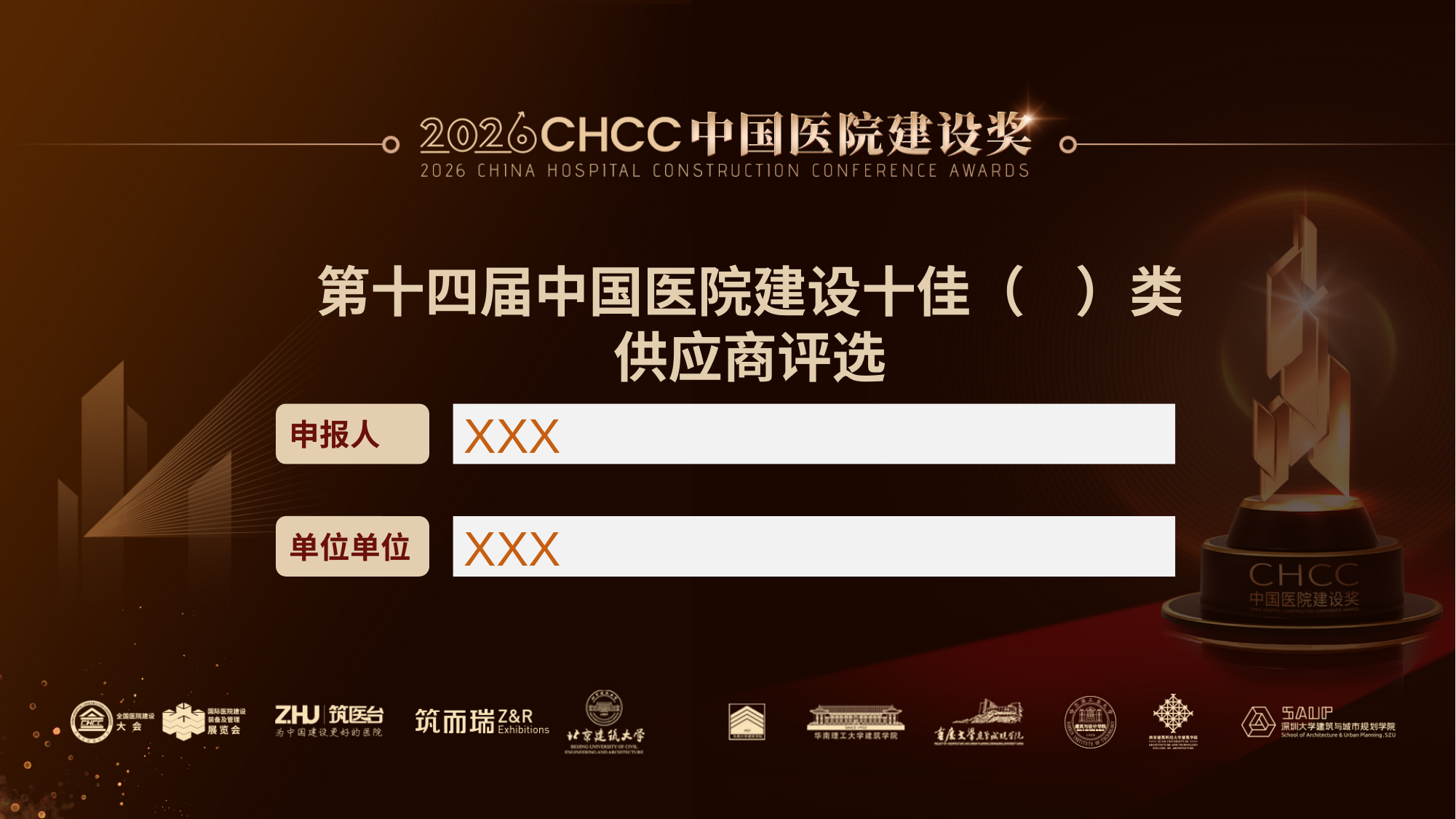

第十四届中国医院建设十佳（    ）类
供应商评选

申报人

XXX
单位单位

XXX